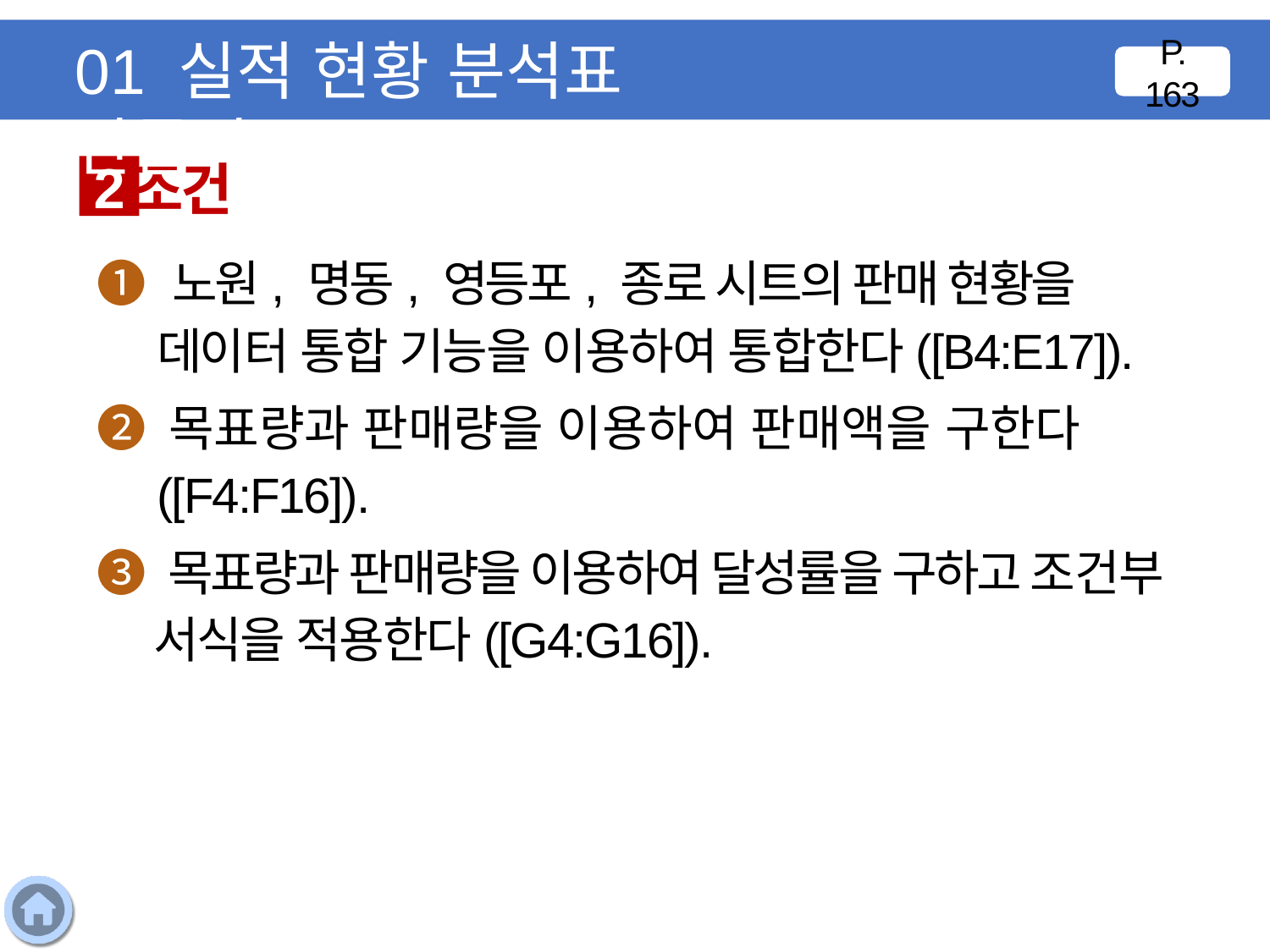

01 실적 현황 분석표 만들기
P. 163
조건
2
❶ 노원, 명동, 영등포, 종로 시트의 판매 현황을 데이터 통합 기능을 이용하여 통합한다([B4:E17]).
❷ 목표량과 판매량을 이용하여 판매액을 구한다([F4:F16]).
❸ 목표량과 판매량을 이용하여 달성률을 구하고 조건부 서식을 적용한다([G4:G16]).